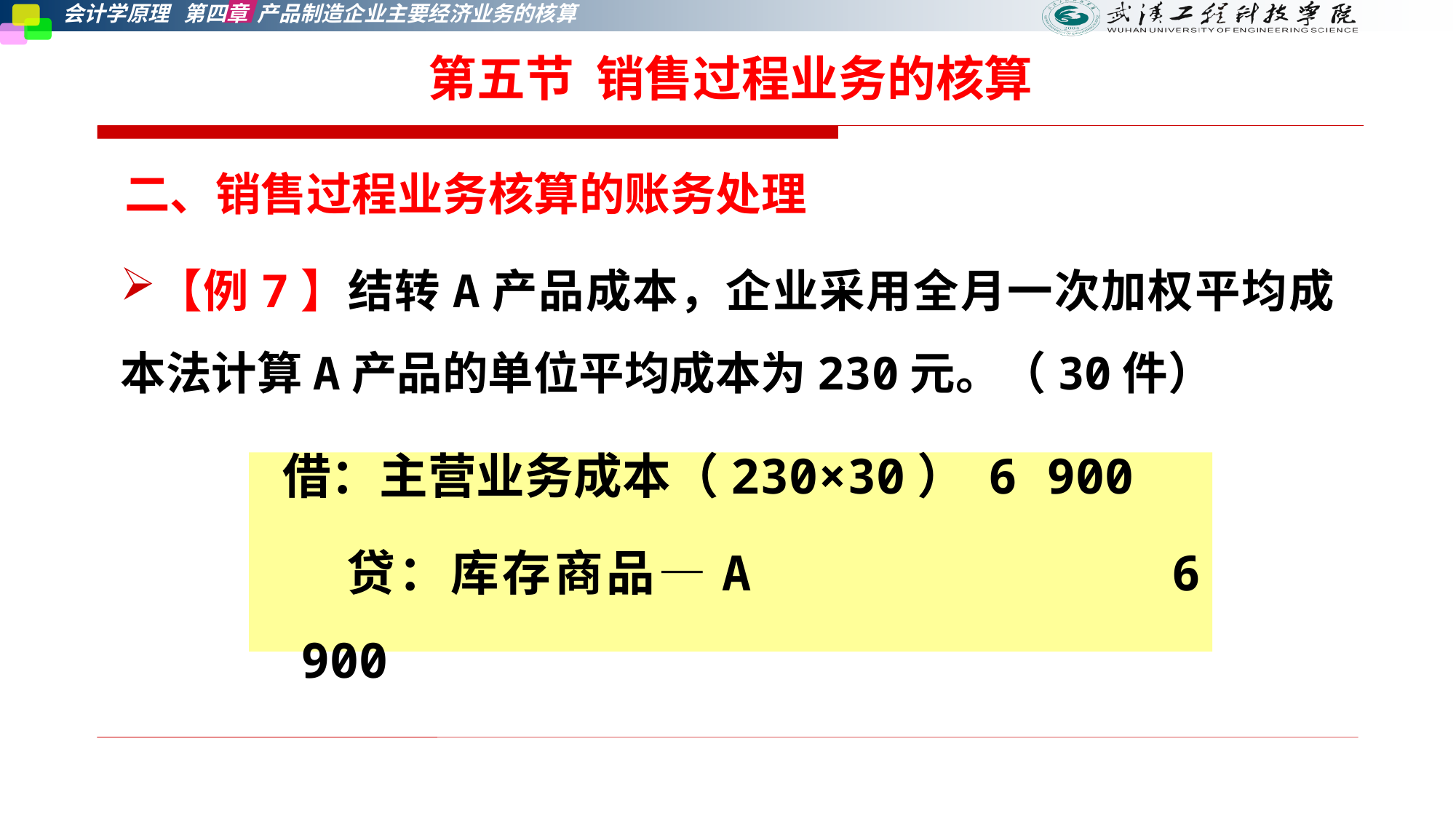

第五节  销售过程业务的核算
二、销售过程业务核算的账务处理
【例7】结转A产品成本，企业采用全月一次加权平均成本法计算A产品的单位平均成本为230元。（30件）
 借：主营业务成本（230×30） 6 900
     贷：库存商品—A             6 900